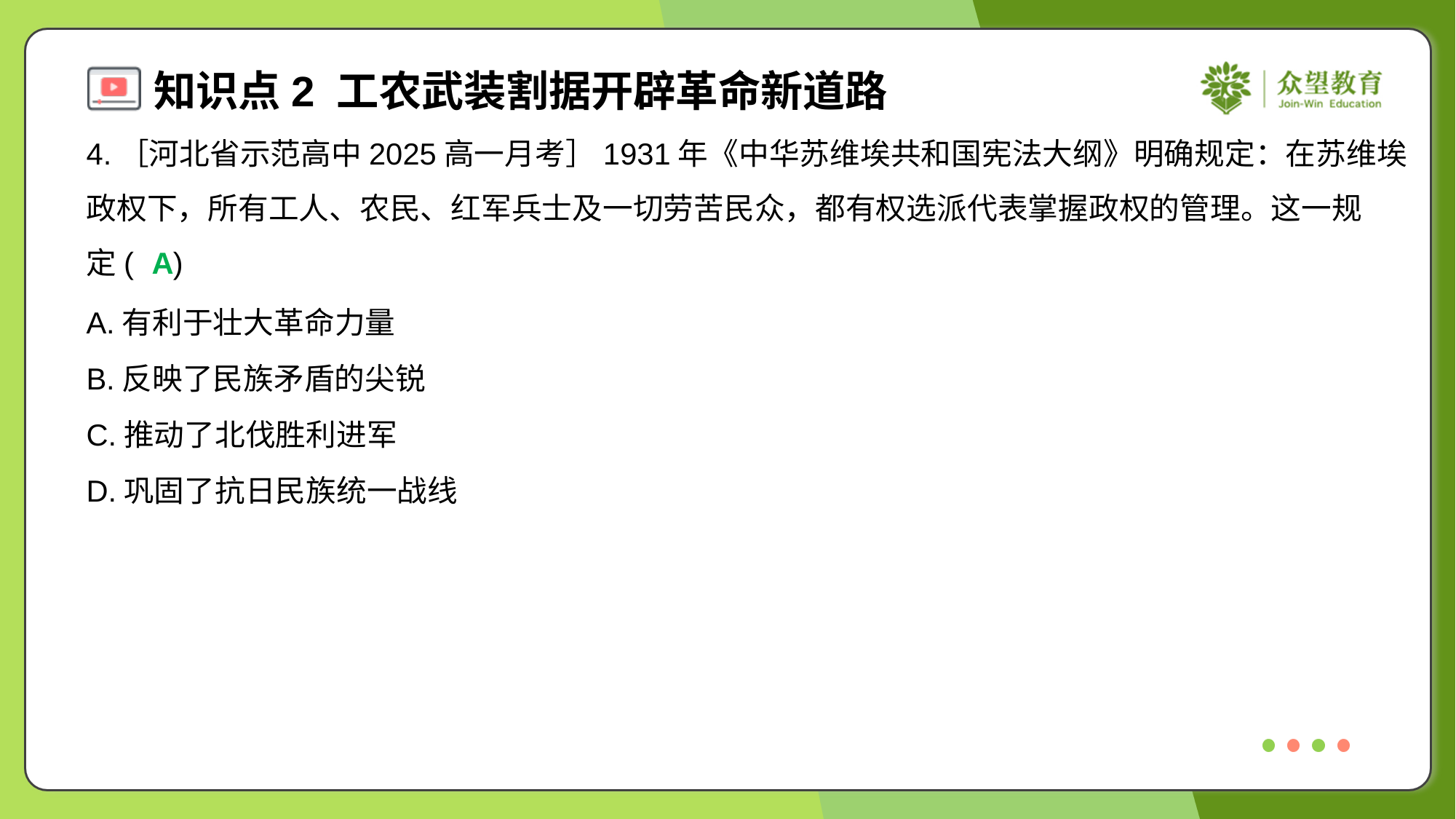

4.［河北省示范高中2025高一月考］1931年《中华苏维埃共和国宪法大纲》明确规定：在苏维埃
政权下，所有工人、农民、红军兵士及一切劳苦民众，都有权选派代表掌握政权的管理。这一规
定(     )
A
A.有利于壮大革命力量
B.反映了民族矛盾的尖锐
C.推动了北伐胜利进军
D.巩固了抗日民族统一战线